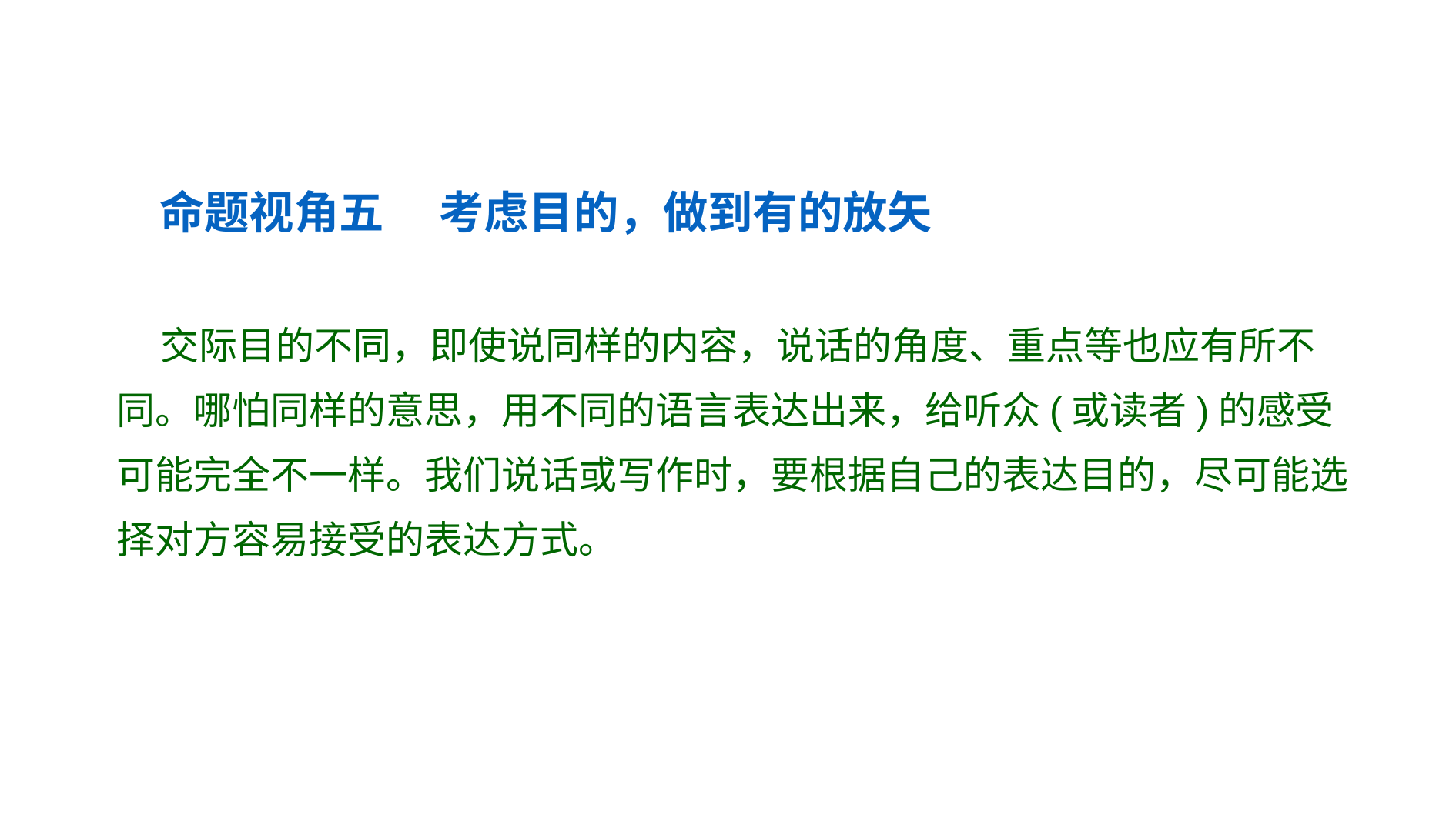

命题视角五　 考虑目的，做到有的放矢

    交际目的不同，即使说同样的内容，说话的角度、重点等也应有所不同。哪怕同样的意思，用不同的语言表达出来，给听众(或读者)的感受可能完全不一样。我们说话或写作时，要根据自己的表达目的，尽可能选择对方容易接受的表达方式。